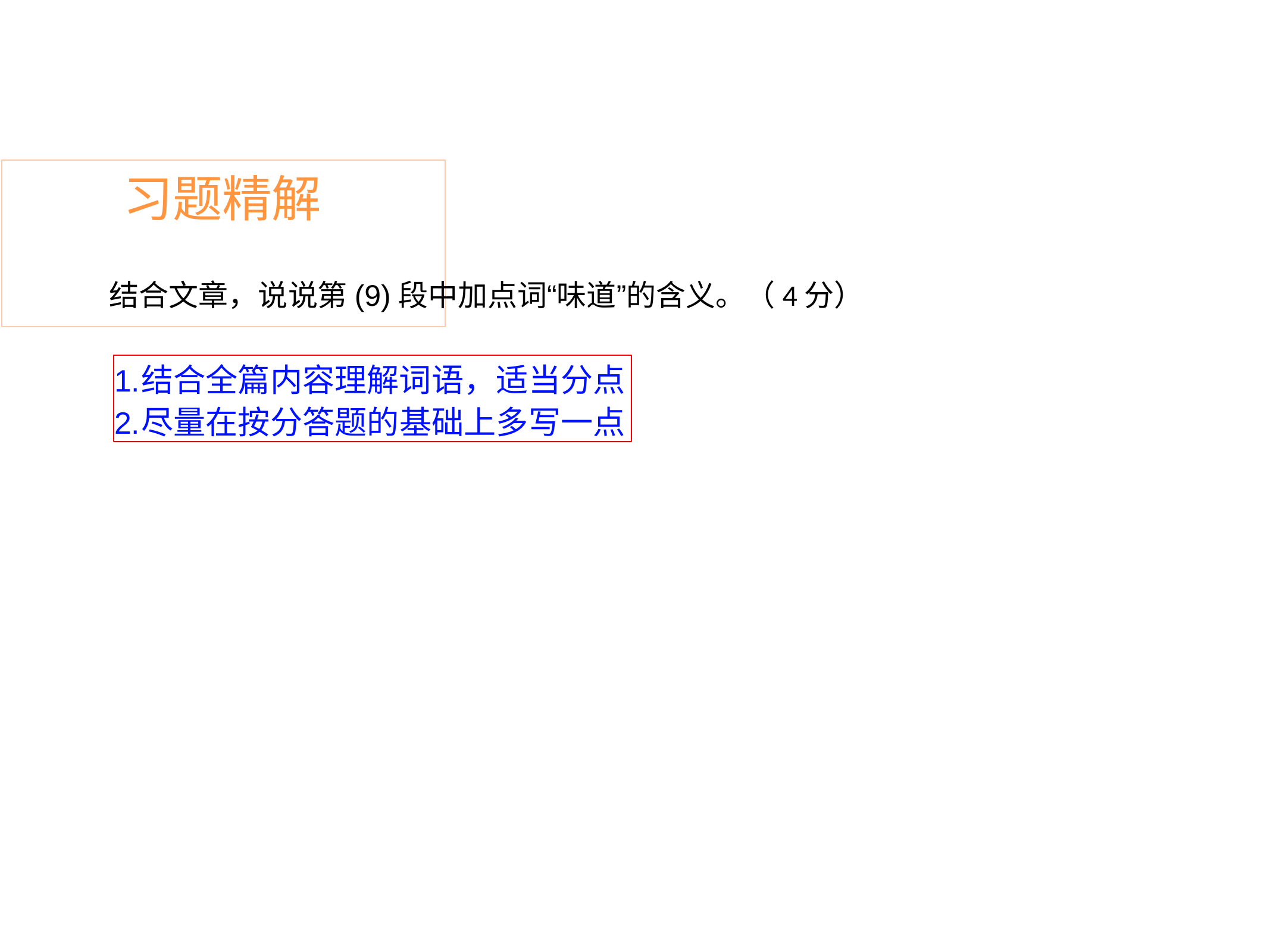

# 习题精解
结合文章，说说第(9)段中加点词“味道”的含义。（4分）

结合全篇内容理解词语，适当分点
尽量在按分答题的基础上多写一点